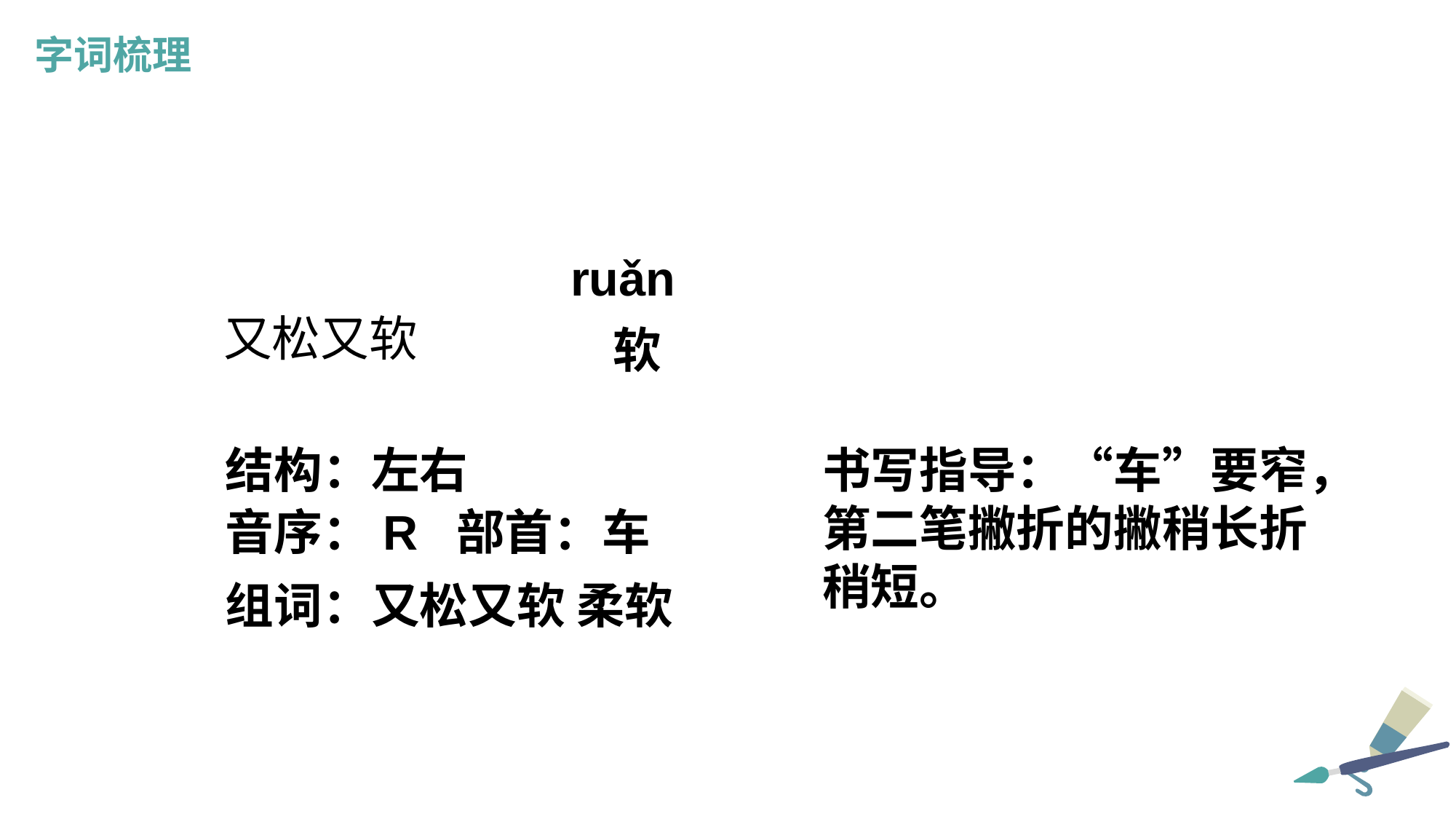

字词梳理
ruǎn
又松又软
软
书写指导：“车”要窄，
第二笔撇折的撇稍长折稍短。
结构：左右
音序：R  部首：车
组词：又松又软 柔软